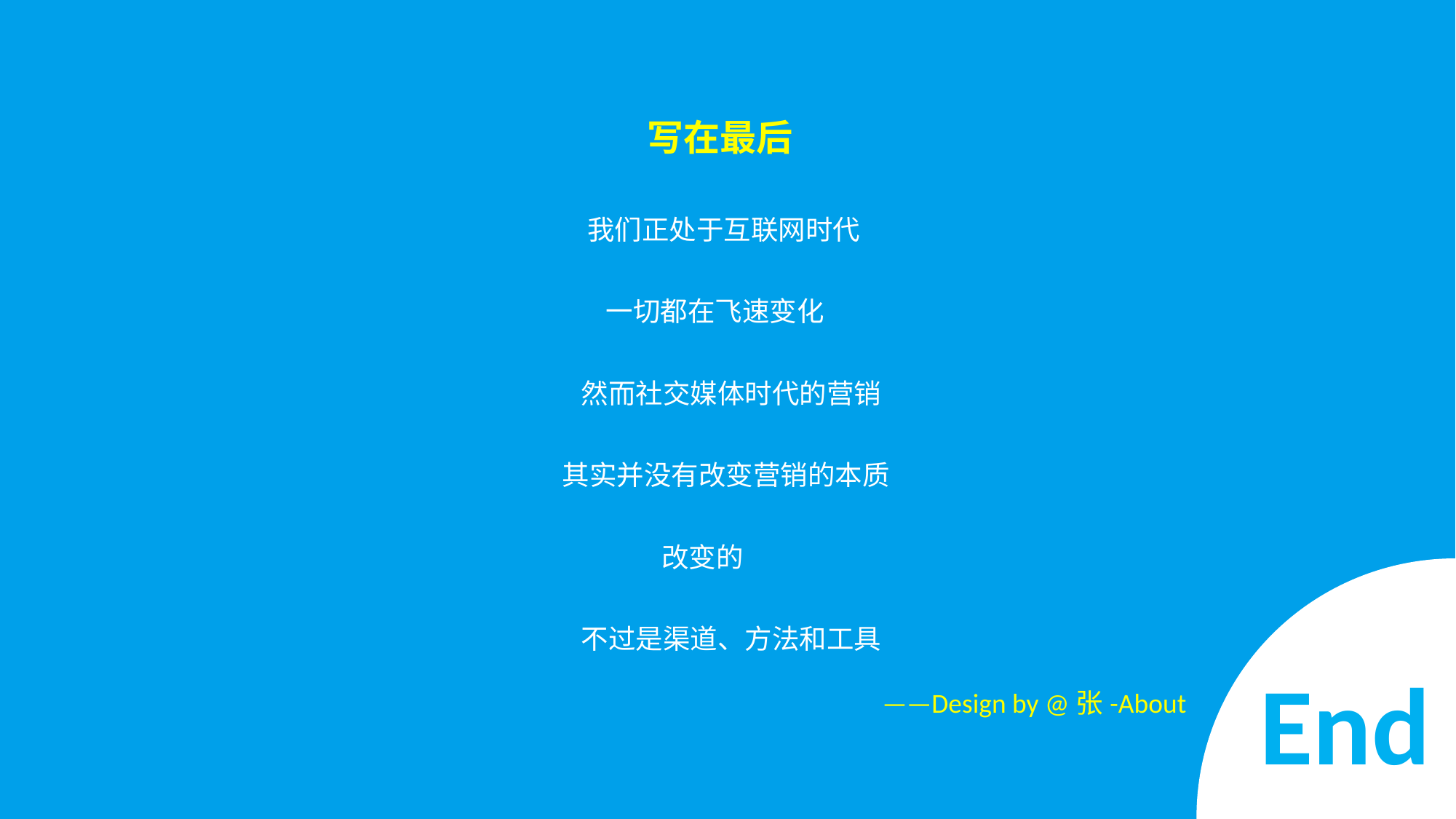

写在最后
   我们正处于互联网时代
      一切都在飞速变化
  然而社交媒体时代的营销
其实并没有改变营销的本质
               改变的
  不过是渠道、方法和工具

End
——Design by @张-About